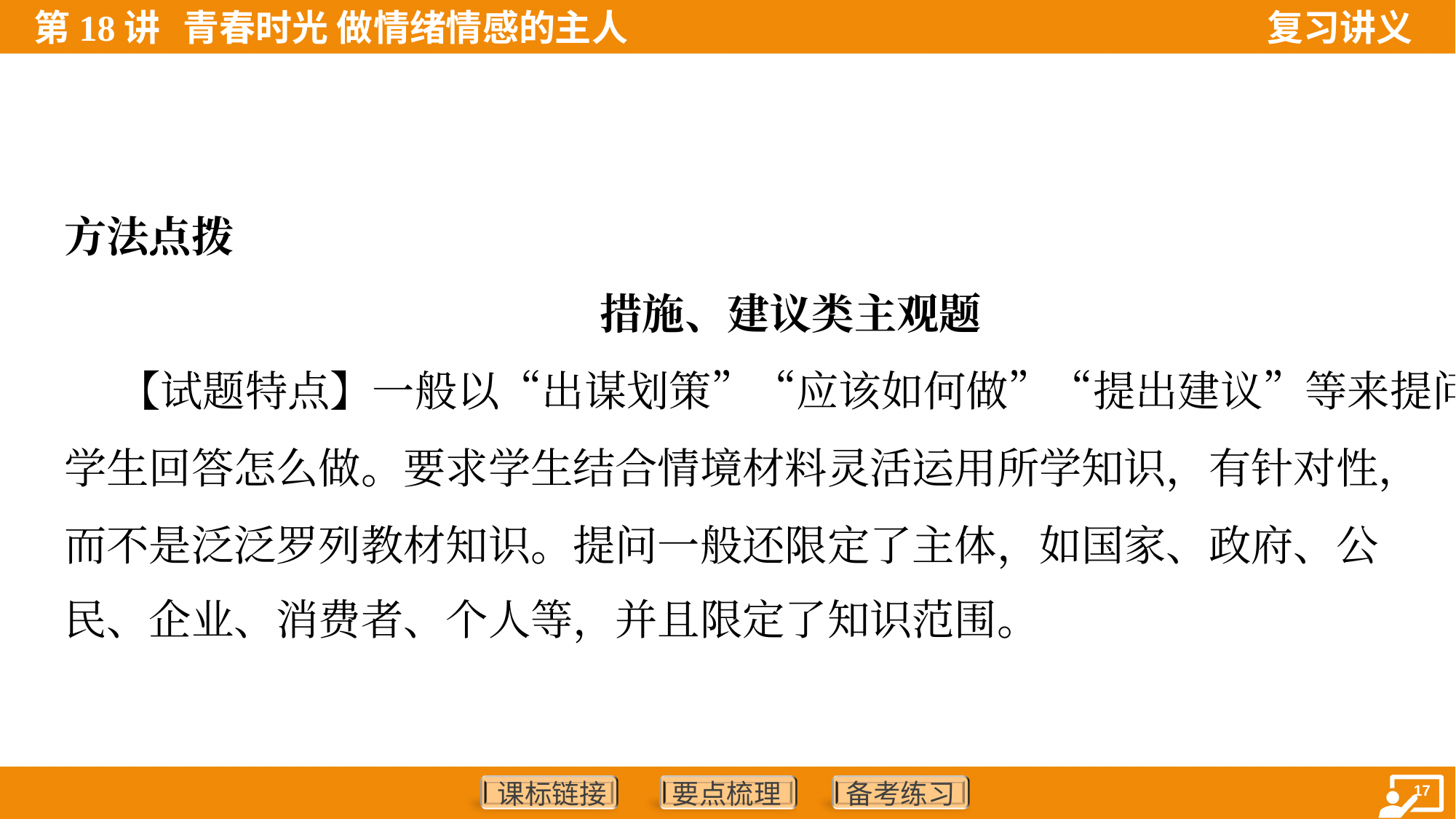

方法点拨
措施、建议类主观题
    【试题特点】一般以“出谋划策”“应该如何做”“提出建议”等来提问，
学生回答怎么做。要求学生结合情境材料灵活运用所学知识，有针对性，
而不是泛泛罗列教材知识。提问一般还限定了主体，如国家、政府、公
民、企业、消费者、个人等，并且限定了知识范围。